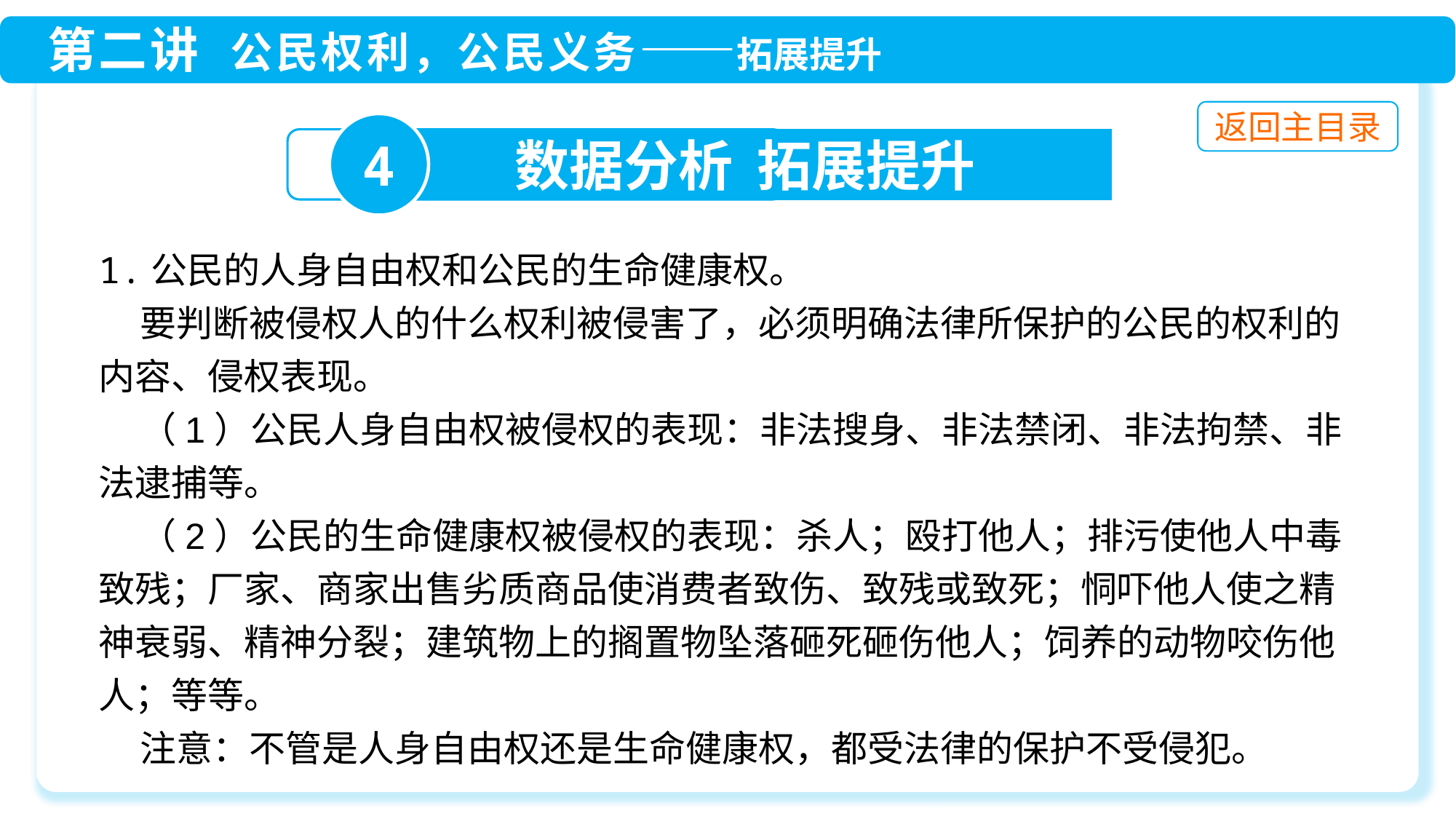

4

数据分析  拓展提升
1.公民的人身自由权和公民的生命健康权。
    要判断被侵权人的什么权利被侵害了，必须明确法律所保护的公民的权利的内容、侵权表现。
    （1）公民人身自由权被侵权的表现：非法搜身、非法禁闭、非法拘禁、非法逮捕等。
    （2）公民的生命健康权被侵权的表现：杀人；殴打他人；排污使他人中毒致残；厂家、商家出售劣质商品使消费者致伤、致残或致死；恫吓他人使之精神衰弱、精神分裂；建筑物上的搁置物坠落砸死砸伤他人；饲养的动物咬伤他人；等等。
    注意：不管是人身自由权还是生命健康权，都受法律的保护不受侵犯。